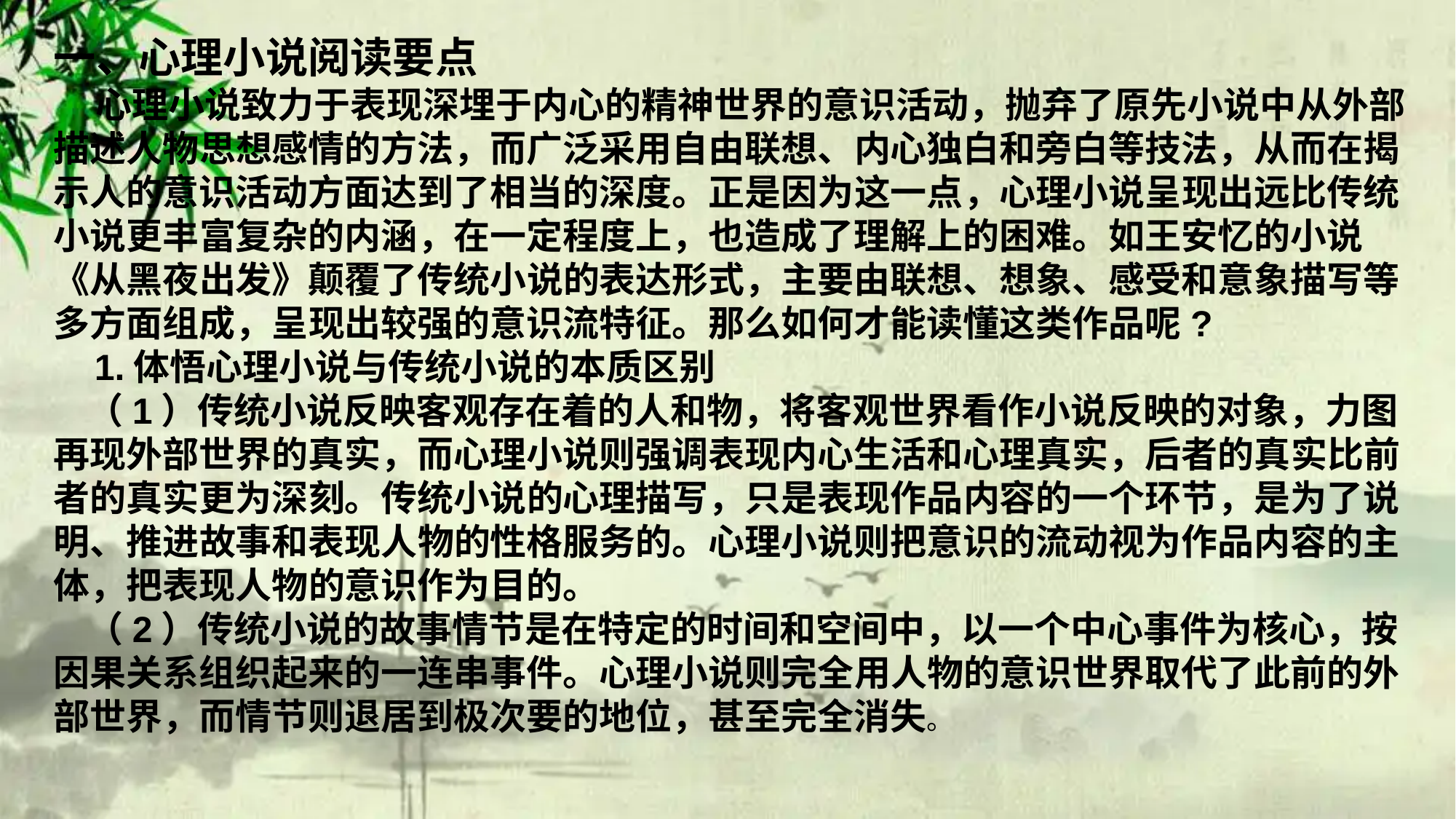

一、心理小说阅读要点
    心理小说致力于表现深埋于内心的精神世界的意识活动，抛弃了原先小说中从外部描述人物思想感情的方法，而广泛采用自由联想、内心独白和旁白等技法，从而在揭示人的意识活动方面达到了相当的深度。正是因为这一点，心理小说呈现出远比传统小说更丰富复杂的内涵，在一定程度上，也造成了理解上的困难。如王安忆的小说《从黑夜出发》颠覆了传统小说的表达形式，主要由联想、想象、感受和意象描写等多方面组成，呈现出较强的意识流特征。那么如何才能读懂这类作品呢?
    1.体悟心理小说与传统小说的本质区别
   （1）传统小说反映客观存在着的人和物，将客观世界看作小说反映的对象，力图再现外部世界的真实，而心理小说则强调表现内心生活和心理真实，后者的真实比前者的真实更为深刻。传统小说的心理描写，只是表现作品内容的一个环节，是为了说明、推进故事和表现人物的性格服务的。心理小说则把意识的流动视为作品内容的主体，把表现人物的意识作为目的。
   （2）传统小说的故事情节是在特定的时间和空间中，以一个中心事件为核心，按因果关系组织起来的一连串事件。心理小说则完全用人物的意识世界取代了此前的外部世界，而情节则退居到极次要的地位，甚至完全消失。